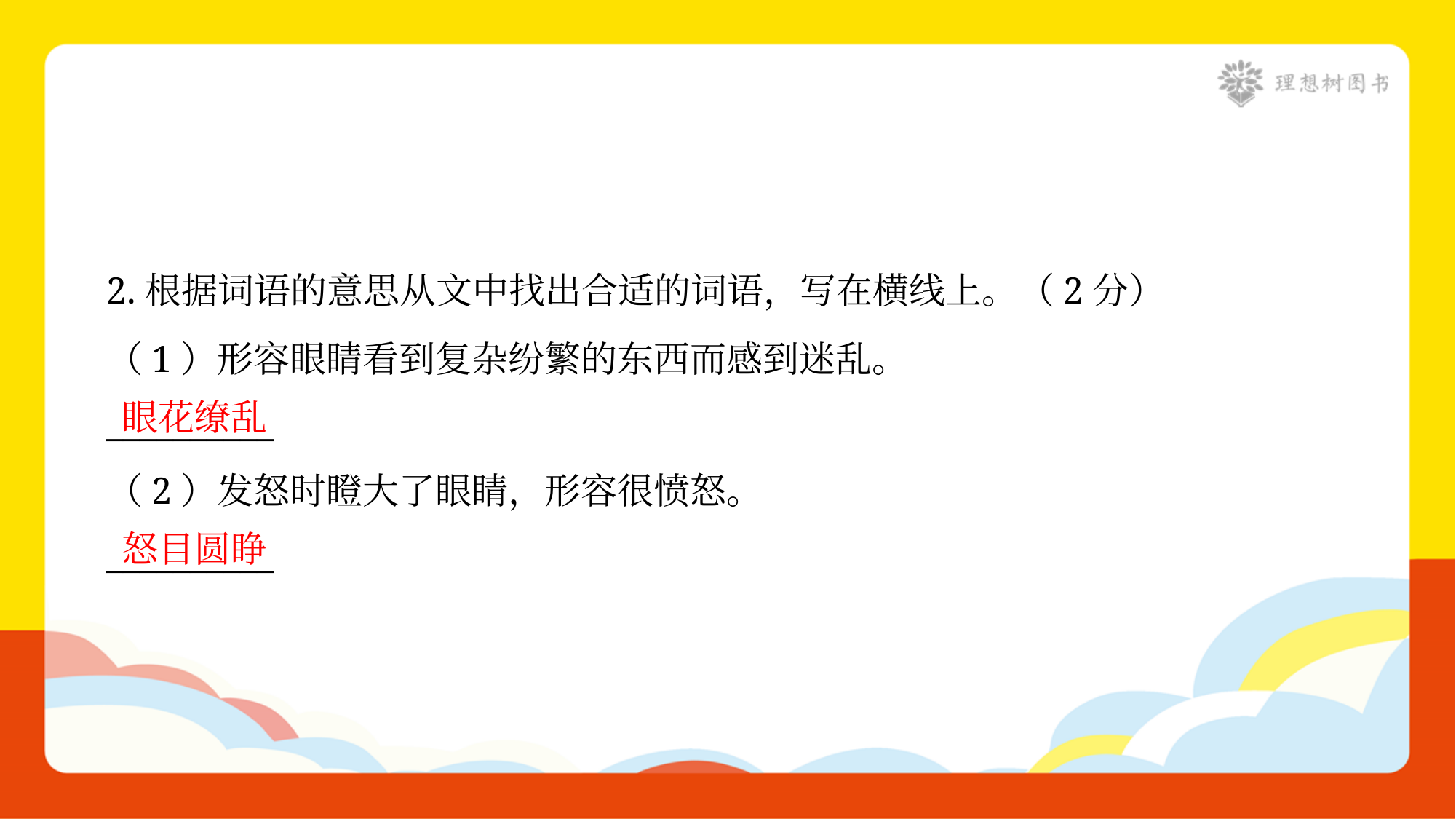

2.根据词语的意思从文中找出合适的词语，写在横线上。（2分）
（1）形容眼睛看到复杂纷繁的东西而感到迷乱。
__________
眼花缭乱
（2）发怒时瞪大了眼睛，形容很愤怒。
__________
怒目圆睁